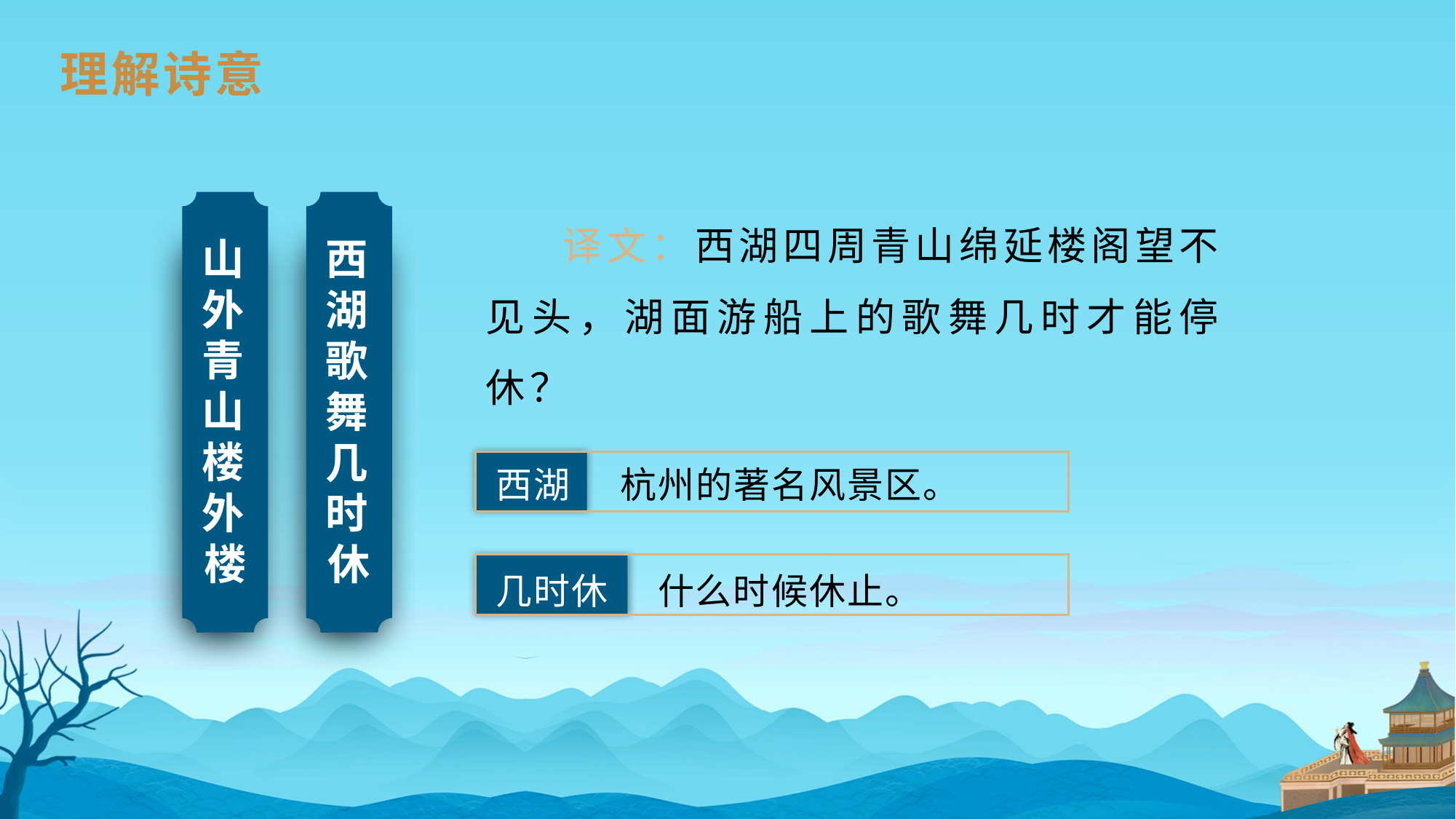

理解诗意

     译文：西湖四周青山绵延楼阁望不见头，湖面游船上的歌舞几时才能停休？
山外青山楼外楼
西湖歌舞几时休
西湖     杭州的著名风景区。

几时休     什么时候休止。